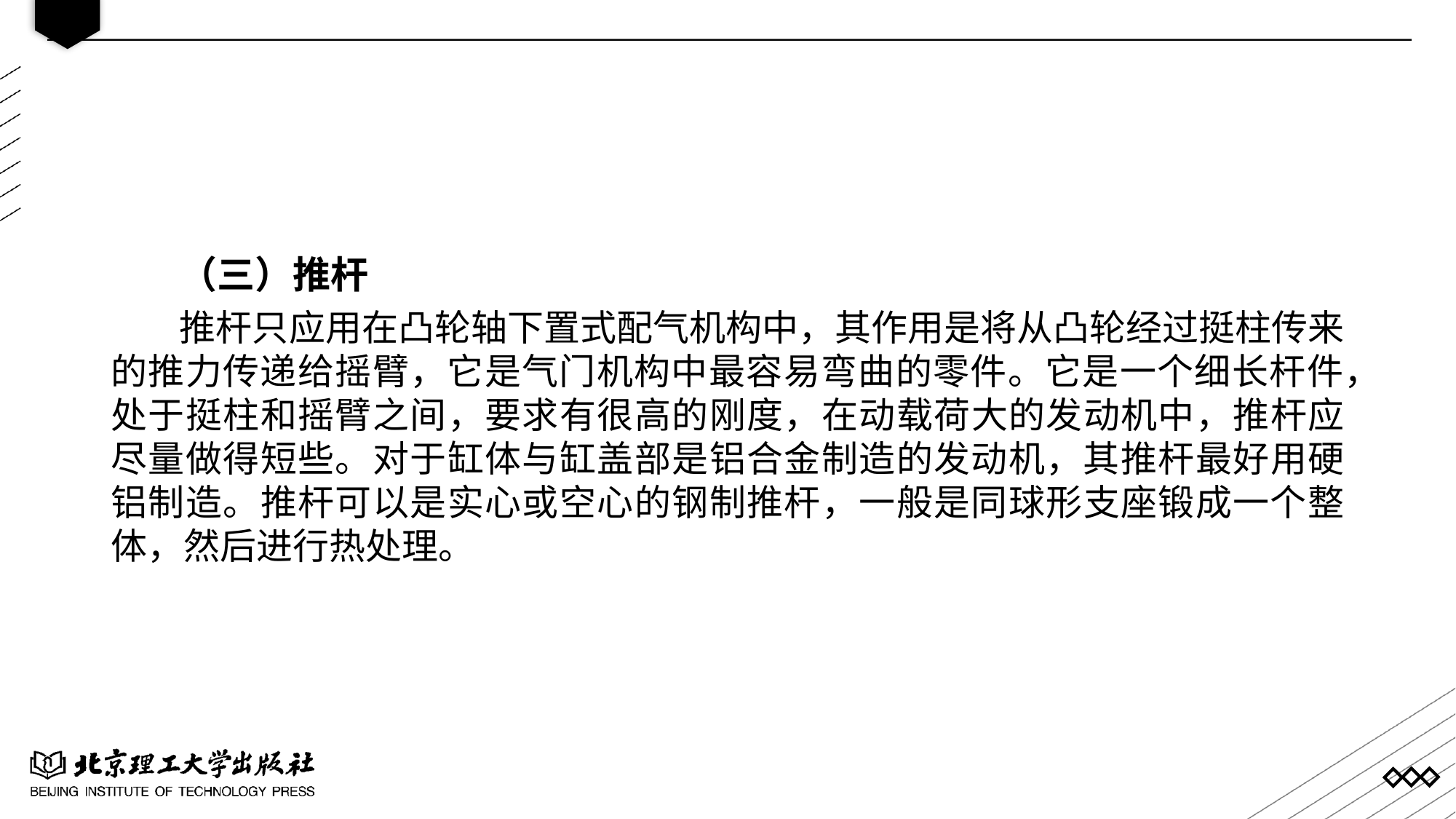

（三）推杆
推杆只应用在凸轮轴下置式配气机构中，其作用是将从凸轮经过挺柱传来的推力传递给摇臂，它是气门机构中最容易弯曲的零件。它是一个细长杆件，处于挺柱和摇臂之间，要求有很高的刚度，在动载荷大的发动机中，推杆应尽量做得短些。对于缸体与缸盖部是铝合金制造的发动机，其推杆最好用硬铝制造。推杆可以是实心或空心的钢制推杆，一般是同球形支座锻成一个整体，然后进行热处理。